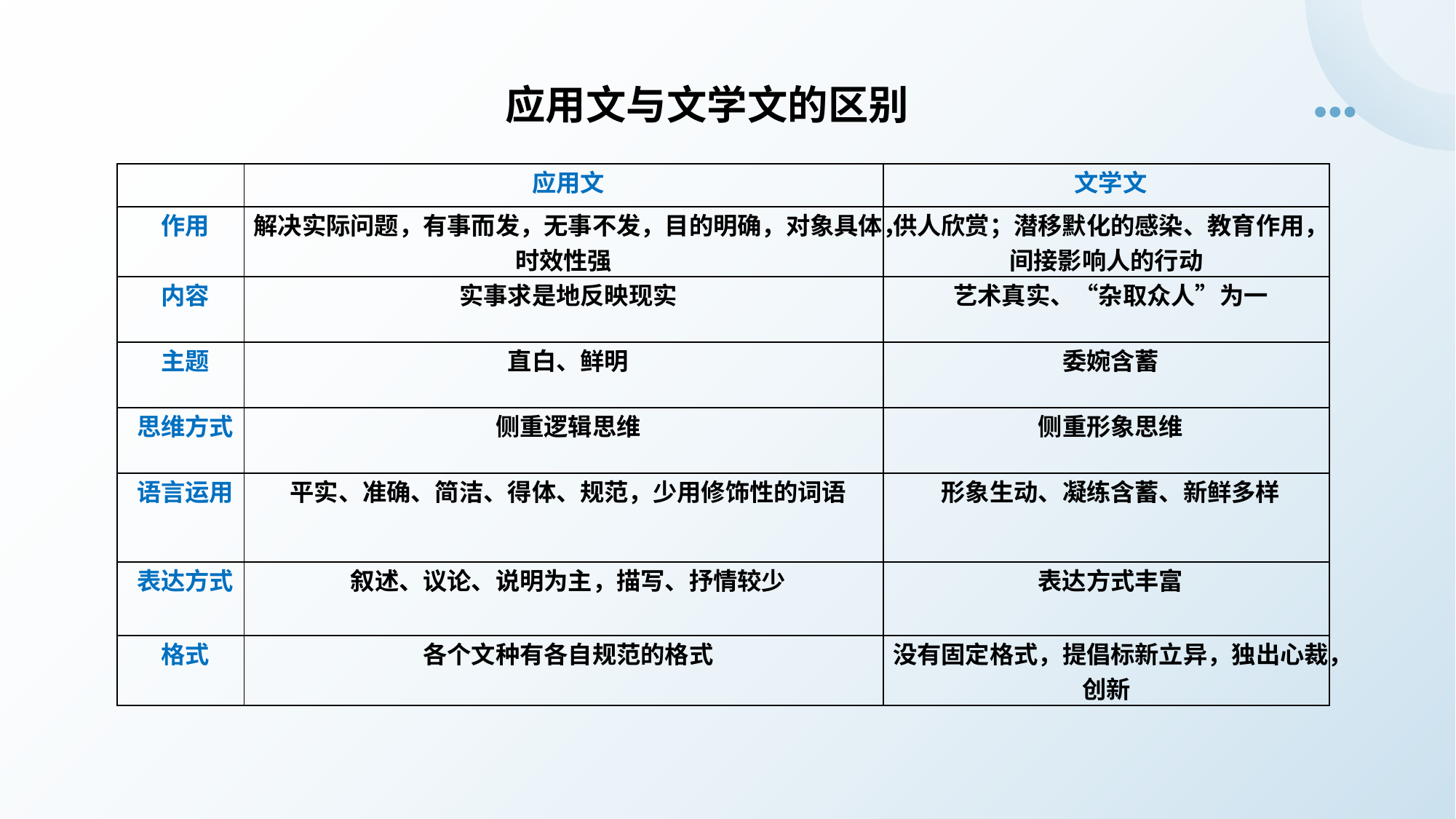

# 应用文与文学文的区别
|  | 应用文 | 文学文 |
| --- | --- | --- |
| 作用 | 解决实际问题，有事而发，无事不发，目的明确，对象具体，时效性强 | 供人欣赏；潜移默化的感染、教育作用，间接影响人的行动 |
| 内容 | 实事求是地反映现实 | 艺术真实、“杂取众人”为一 |
| 主题 | 直白、鲜明 | 委婉含蓄 |
| 思维方式 | 侧重逻辑思维 | 侧重形象思维 |
| 语言运用 | 平实、准确、简洁、得体、规范，少用修饰性的词语 | 形象生动、凝练含蓄、新鲜多样 |
| 表达方式 | 叙述、议论、说明为主，描写、抒情较少 | 表达方式丰富 |
| 格式 | 各个文种有各自规范的格式 | 没有固定格式，提倡标新立异，独出心裁，创新 |